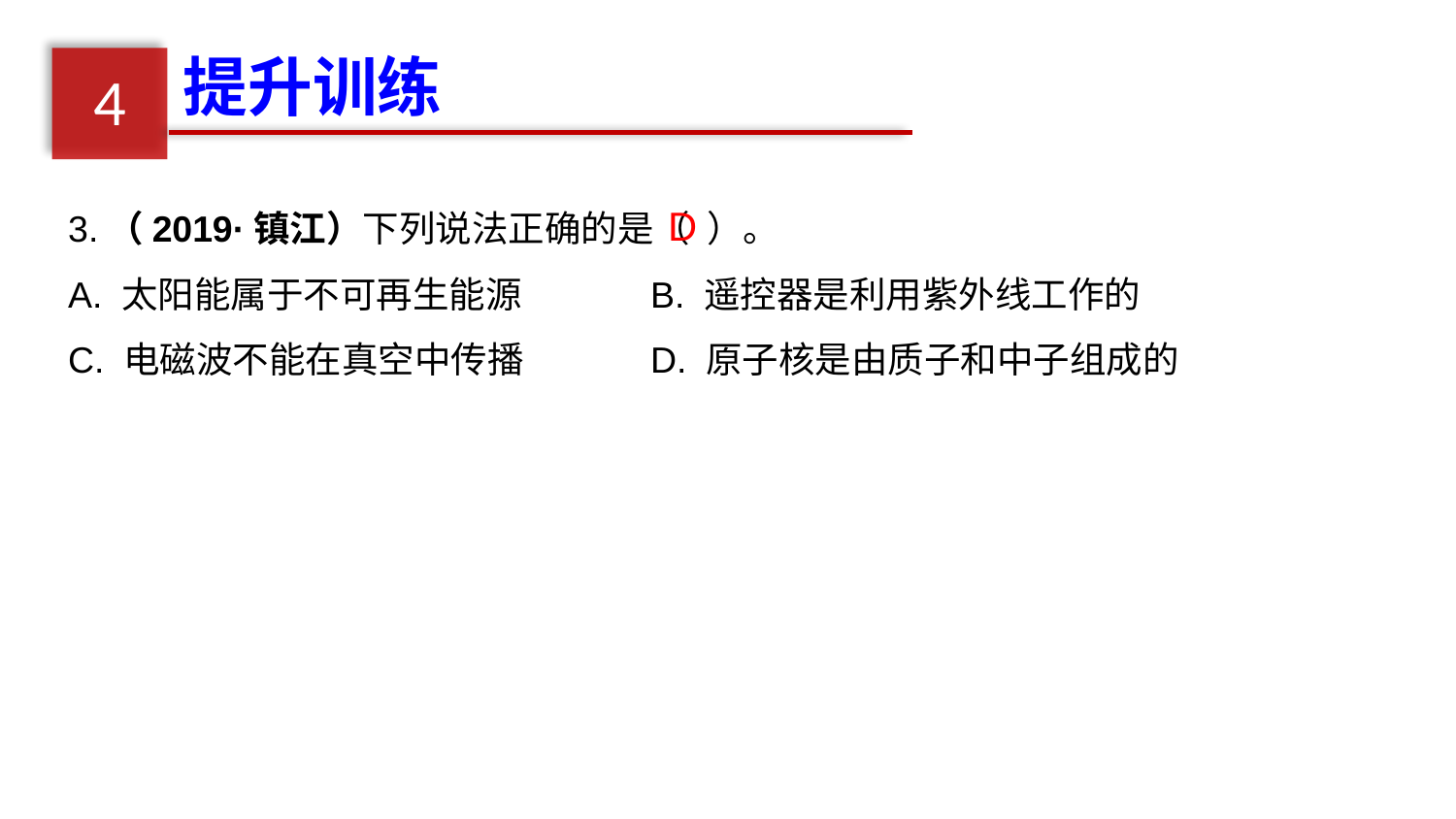

提升训练

4
3.（2019·镇江）下列说法正确的是（  ）。
A. 太阳能属于不可再生能源	B. 遥控器是利用紫外线工作的
C. 电磁波不能在真空中传播	D. 原子核是由质子和中子组成的

D